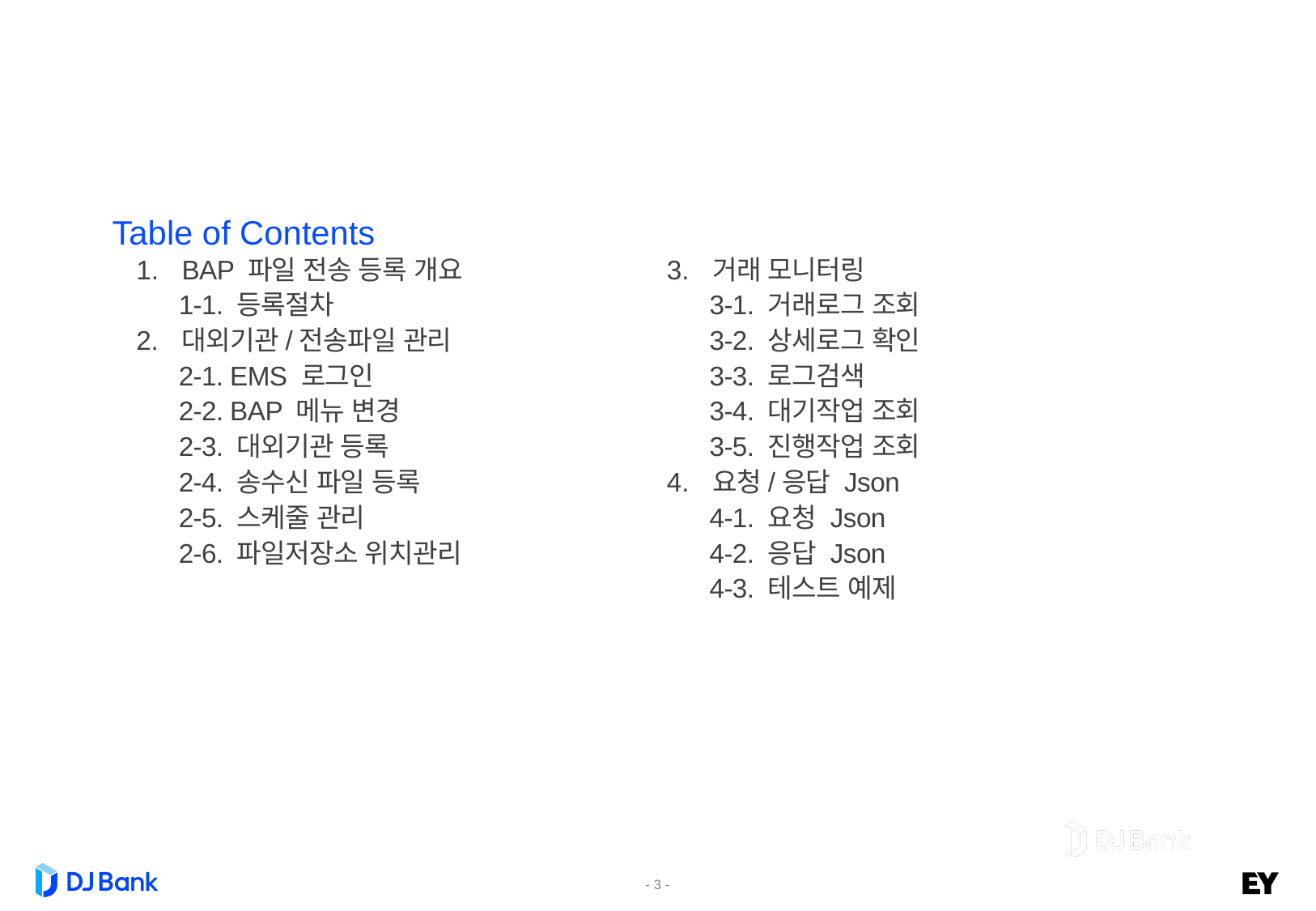

BAP 파일 전송 등록 개요
      1-1. 등록절차
대외기관/전송파일 관리
      2-1. EMS 로그인
      2-2. BAP 메뉴 변경
      2-3. 대외기관 등록
      2-4. 송수신 파일 등록
      2-5. 스케줄 관리
      2-6. 파일저장소 위치관리

거래 모니터링
      3-1. 거래로그 조회
      3-2. 상세로그 확인
      3-3. 로그검색
      3-4. 대기작업 조회
      3-5. 진행작업 조회
요청/응답 Json
      4-1. 요청 Json
      4-2. 응답 Json
      4-3. 테스트 예제